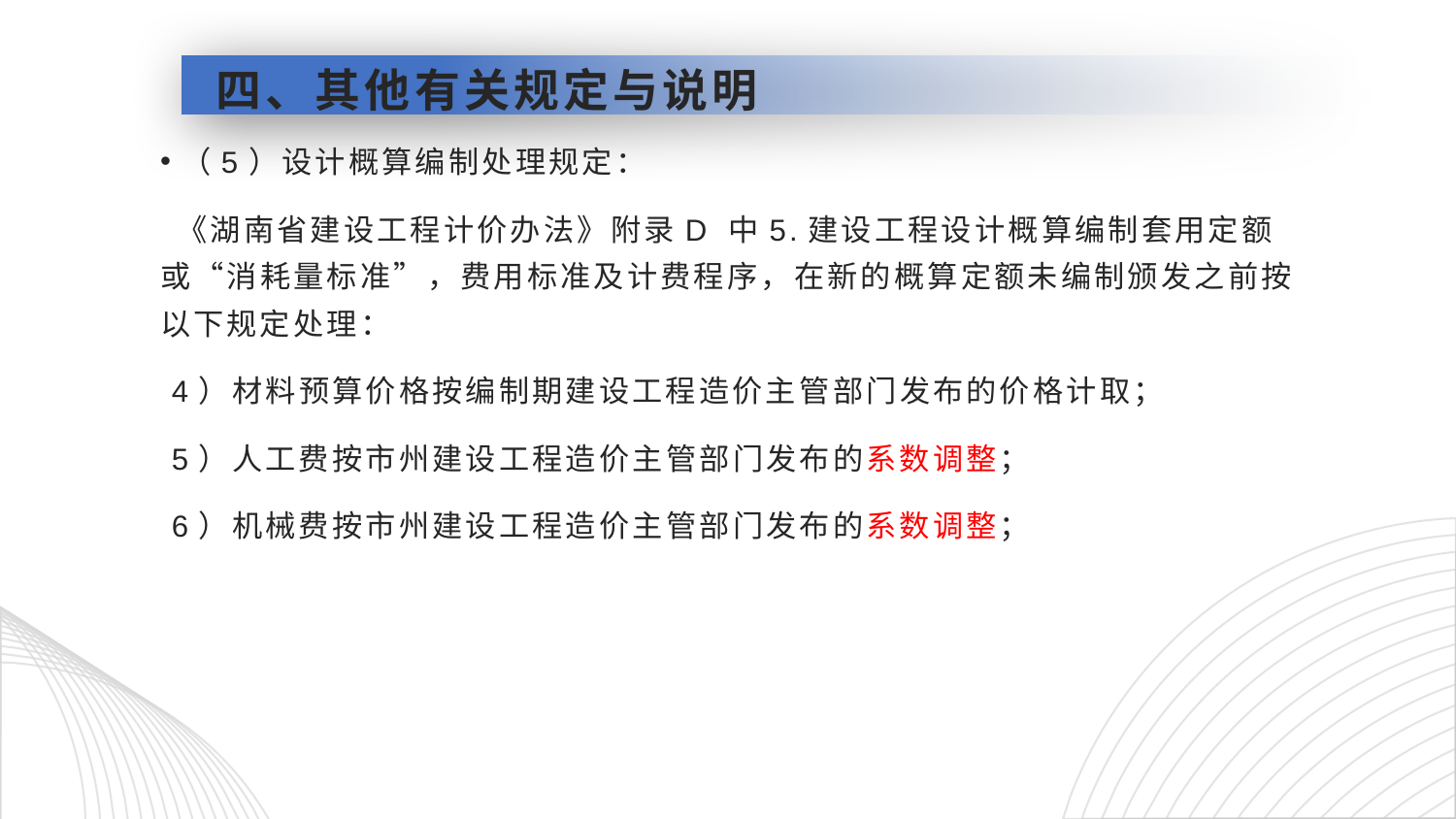

# 四、其他有关规定与说明

（5）设计概算编制处理规定：
 《湖南省建设工程计价办法》附录D 中5.建设工程设计概算编制套用定额或“消耗量标准”，费用标准及计费程序，在新的概算定额未编制颁发之前按以下规定处理：
 4）材料预算价格按编制期建设工程造价主管部门发布的价格计取；
 5）人工费按市州建设工程造价主管部门发布的系数调整；
 6）机械费按市州建设工程造价主管部门发布的系数调整；